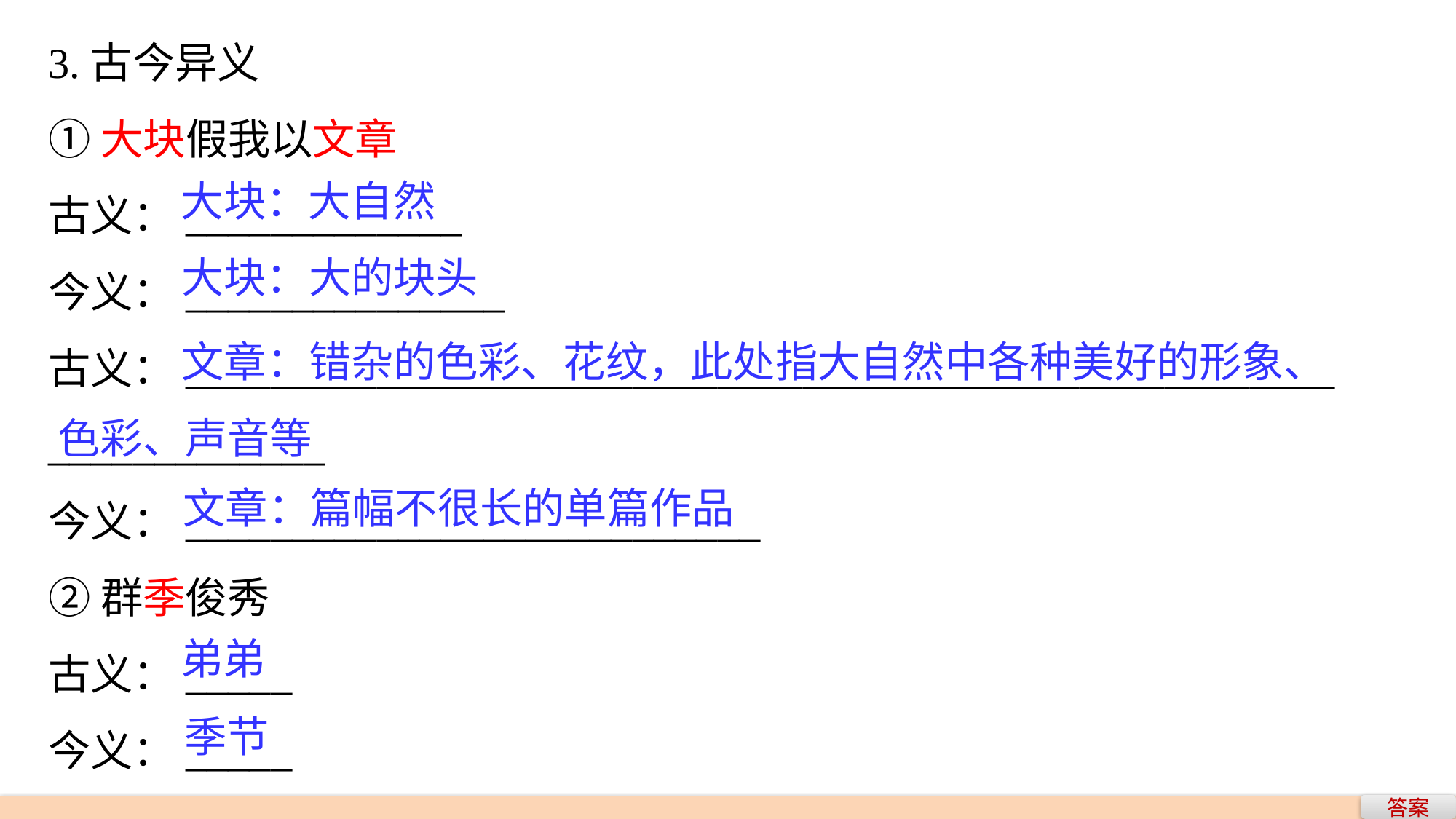

3.古今异义
①大块假我以文章
古义：_____________
今义：_______________
古义：______________________________________________________
_____________
今义：___________________________
②群季俊秀
古义：_____
今义：_____
大块：大自然
大块：大的块头
            文章：错杂的色彩、花纹，此处指大自然中各种美好的形象、
色彩、声音等
文章：篇幅不很长的单篇作品
弟弟
季节
答案